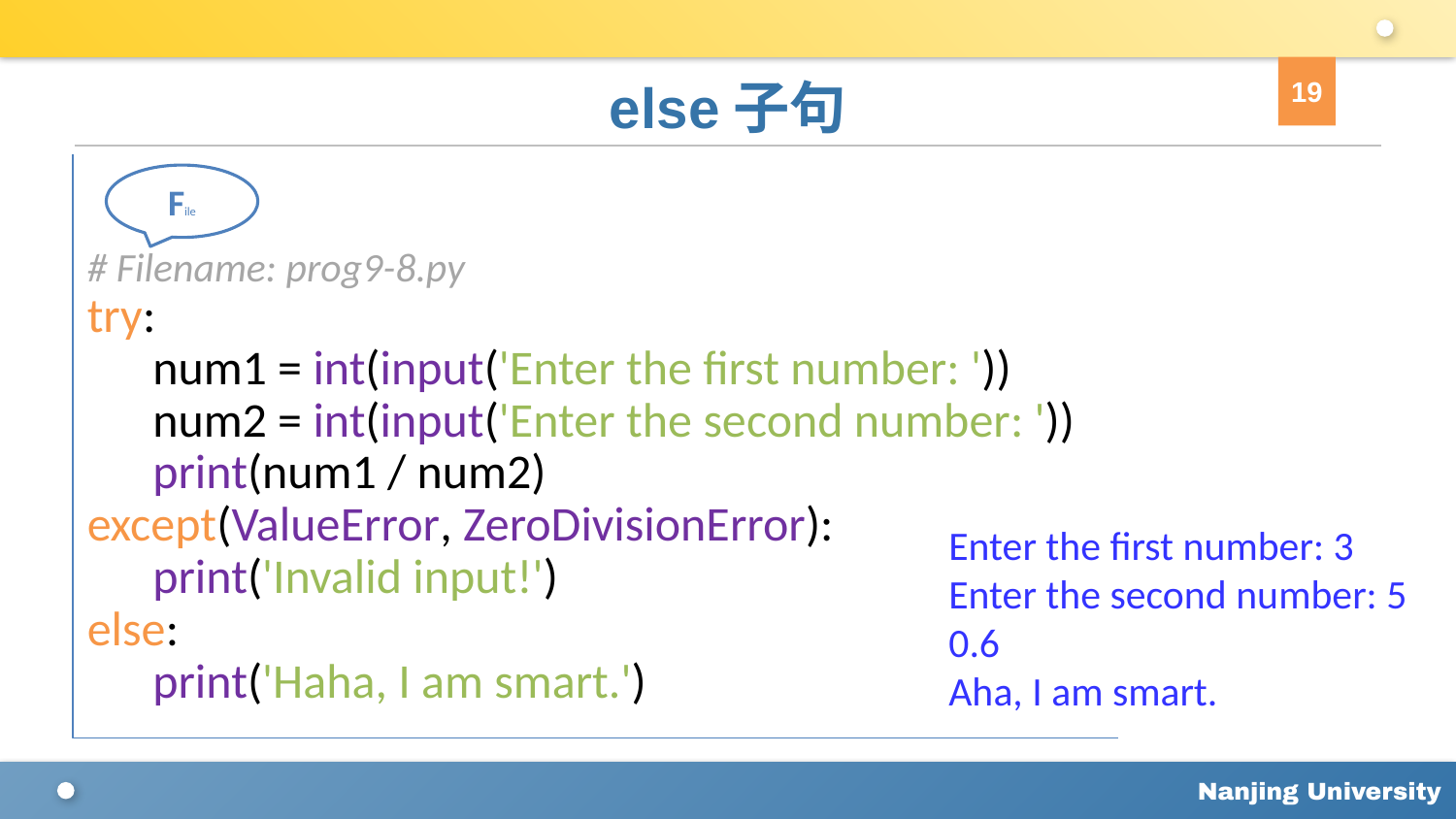

19
# else子句

# Filename: prog9-8.py
try:
      num1 = int(input('Enter the first number: '))
      num2 = int(input('Enter the second number: '))
      print(num1 / num2)
except(ValueError, ZeroDivisionError):
      print('Invalid input!')
else:
      print('Haha, I am smart.')
File
Enter the first number: 3
Enter the second number: 5
0.6
Aha, I am smart.